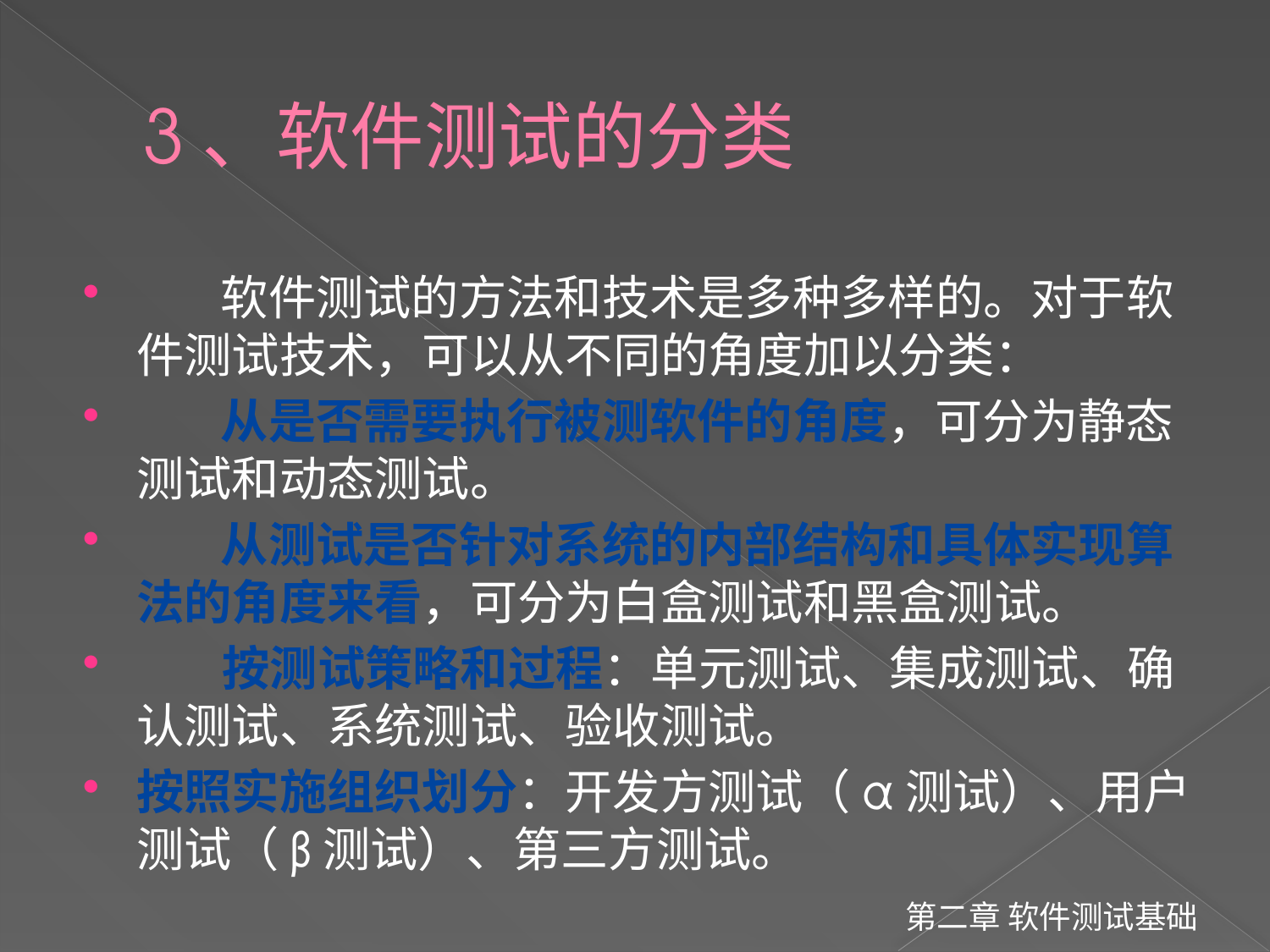

# 3、软件测试的分类
       软件测试的方法和技术是多种多样的。对于软件测试技术，可以从不同的角度加以分类：
       从是否需要执行被测软件的角度，可分为静态测试和动态测试。
       从测试是否针对系统的内部结构和具体实现算法的角度来看，可分为白盒测试和黑盒测试。
       按测试策略和过程：单元测试、集成测试、确认测试、系统测试、验收测试。
按照实施组织划分：开发方测试（α测试）、用户测试（β测试）、第三方测试。